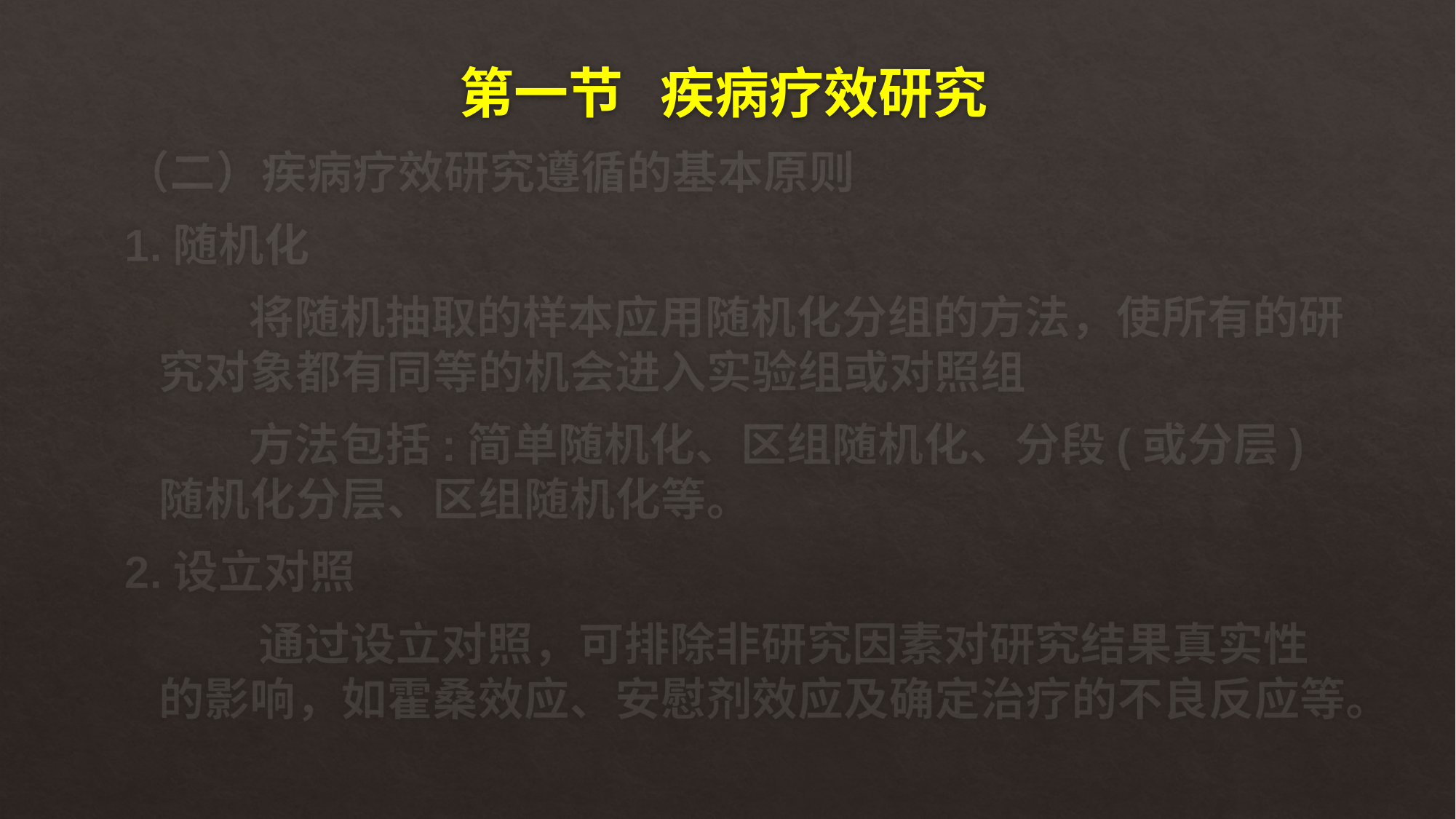

# 第一节   疾病疗效研究
（二）疾病疗效研究遵循的基本原则
1.随机化
           将随机抽取的样本应用随机化分组的方法，使所有的研究对象都有同等的机会进入实验组或对照组
           方法包括:简单随机化、区组随机化、分段(或分层)随机化分层、区组随机化等。
2.设立对照
            通过设立对照，可排除非研究因素对研究结果真实性的影响，如霍桑效应、安慰剂效应及确定治疗的不良反应等。